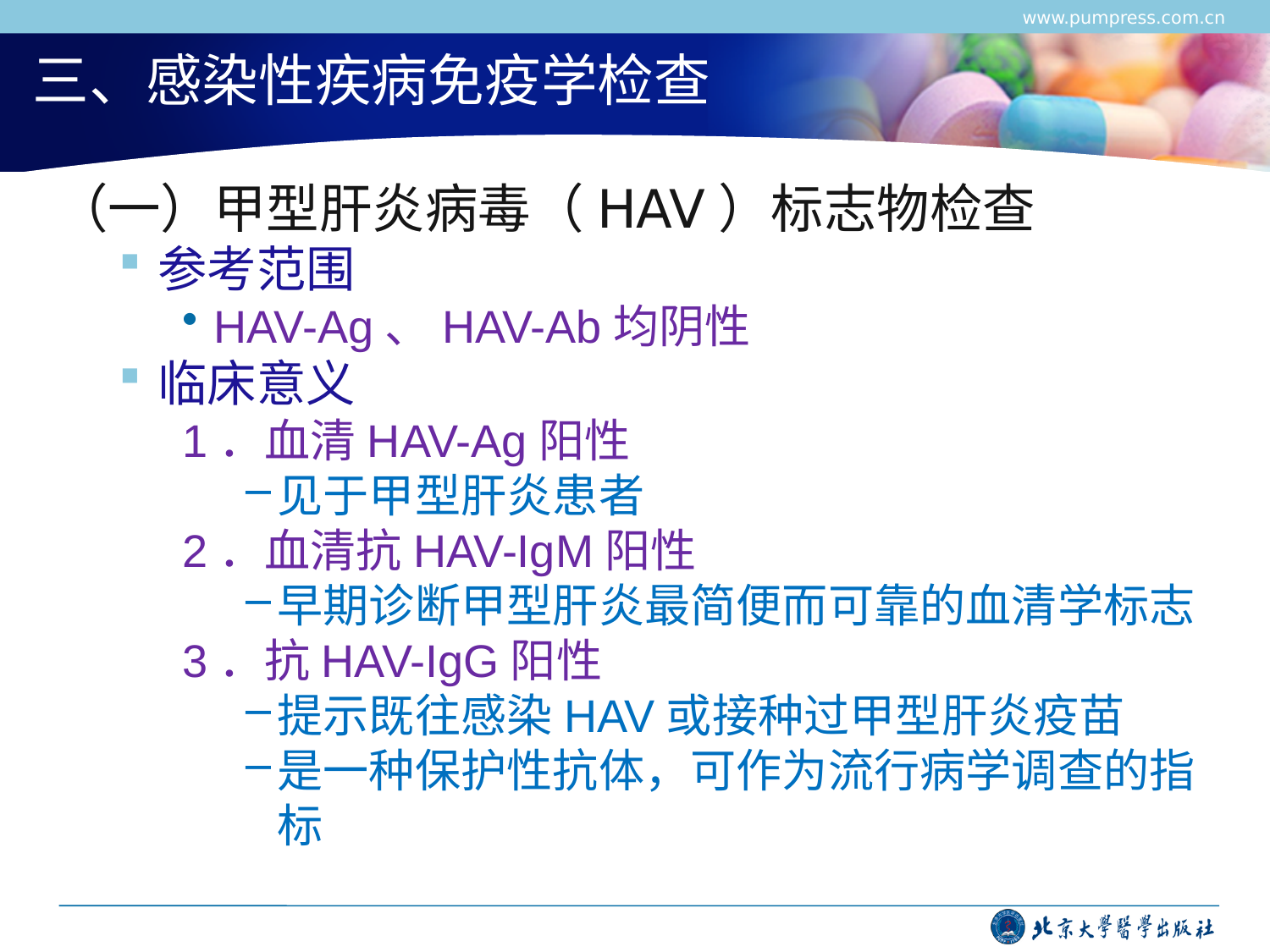

www.pumpress.com.cn
# 三、感染性疾病免疫学检查
（一）甲型肝炎病毒（HAV）标志物检查
参考范围
HAV-Ag、HAV-Ab均阴性
临床意义
1．血清HAV-Ag阳性
见于甲型肝炎患者
2．血清抗HAV-IgM阳性
早期诊断甲型肝炎最简便而可靠的血清学标志
3．抗HAV-IgG阳性
提示既往感染HAV或接种过甲型肝炎疫苗
是一种保护性抗体，可作为流行病学调查的指标